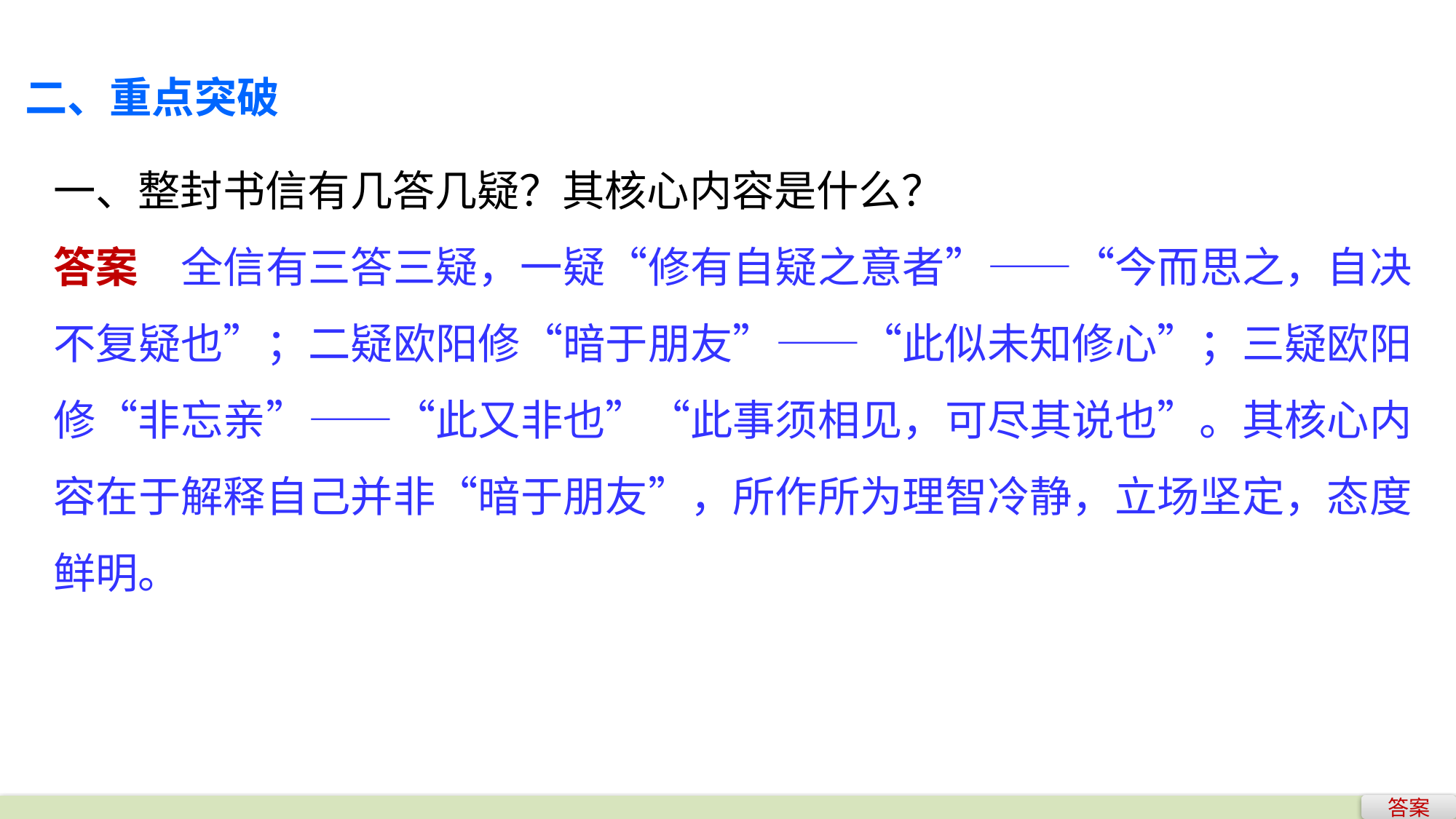

二、重点突破
一、整封书信有几答几疑？其核心内容是什么？
答案　全信有三答三疑，一疑“修有自疑之意者”——“今而思之，自决不复疑也”；二疑欧阳修“暗于朋友”——“此似未知修心”；三疑欧阳修“非忘亲”——“此又非也”“此事须相见，可尽其说也”。其核心内容在于解释自己并非“暗于朋友”，所作所为理智冷静，立场坚定，态度鲜明。
答案